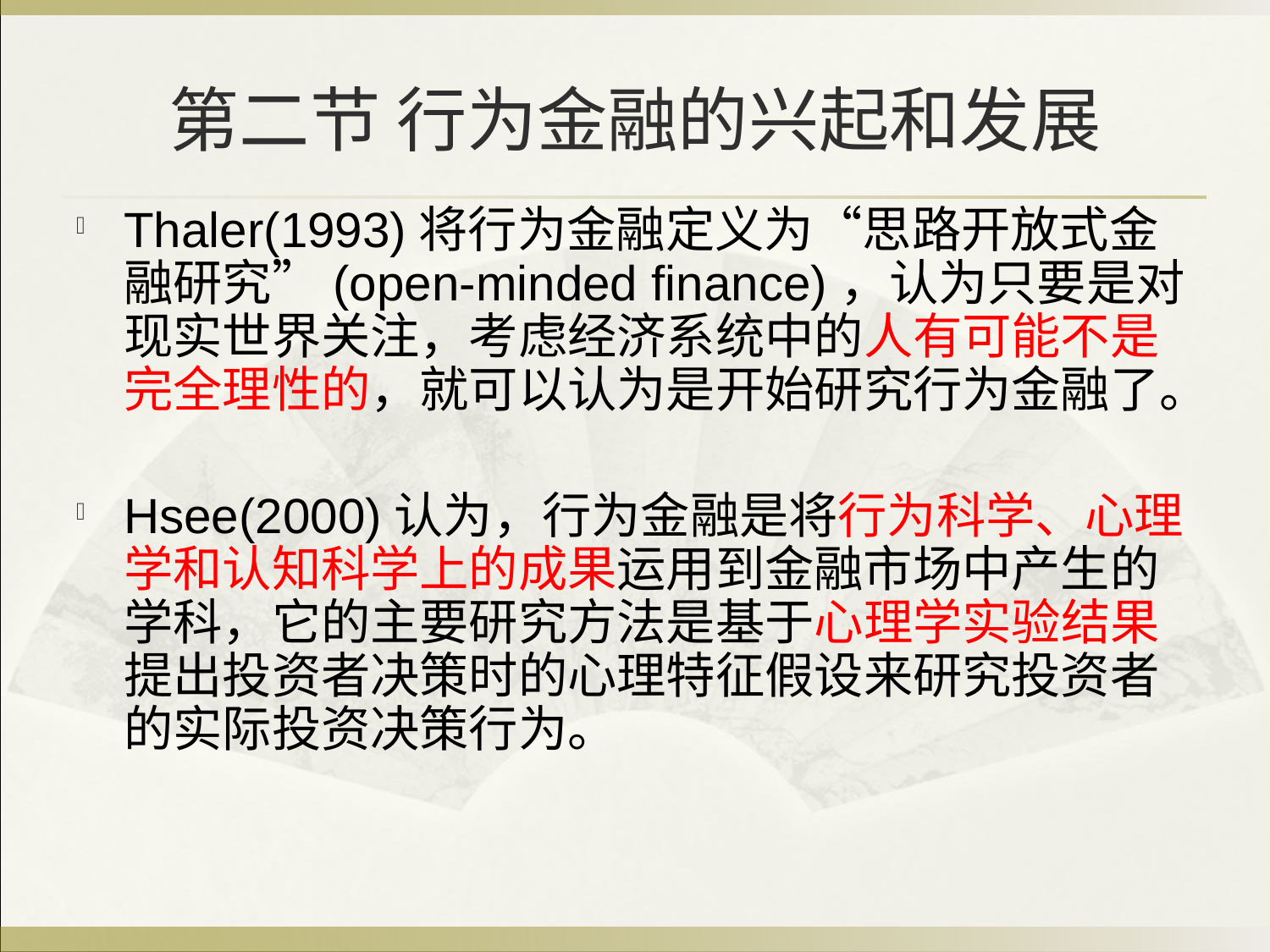

# 第二节 行为金融的兴起和发展
Thaler(1993)将行为金融定义为“思路开放式金融研究”(open-minded finance)，认为只要是对现实世界关注，考虑经济系统中的人有可能不是完全理性的，就可以认为是开始研究行为金融了。

Hsee(2000)认为，行为金融是将行为科学、心理学和认知科学上的成果运用到金融市场中产生的学科，它的主要研究方法是基于心理学实验结果提出投资者决策时的心理特征假设来研究投资者的实际投资决策行为。